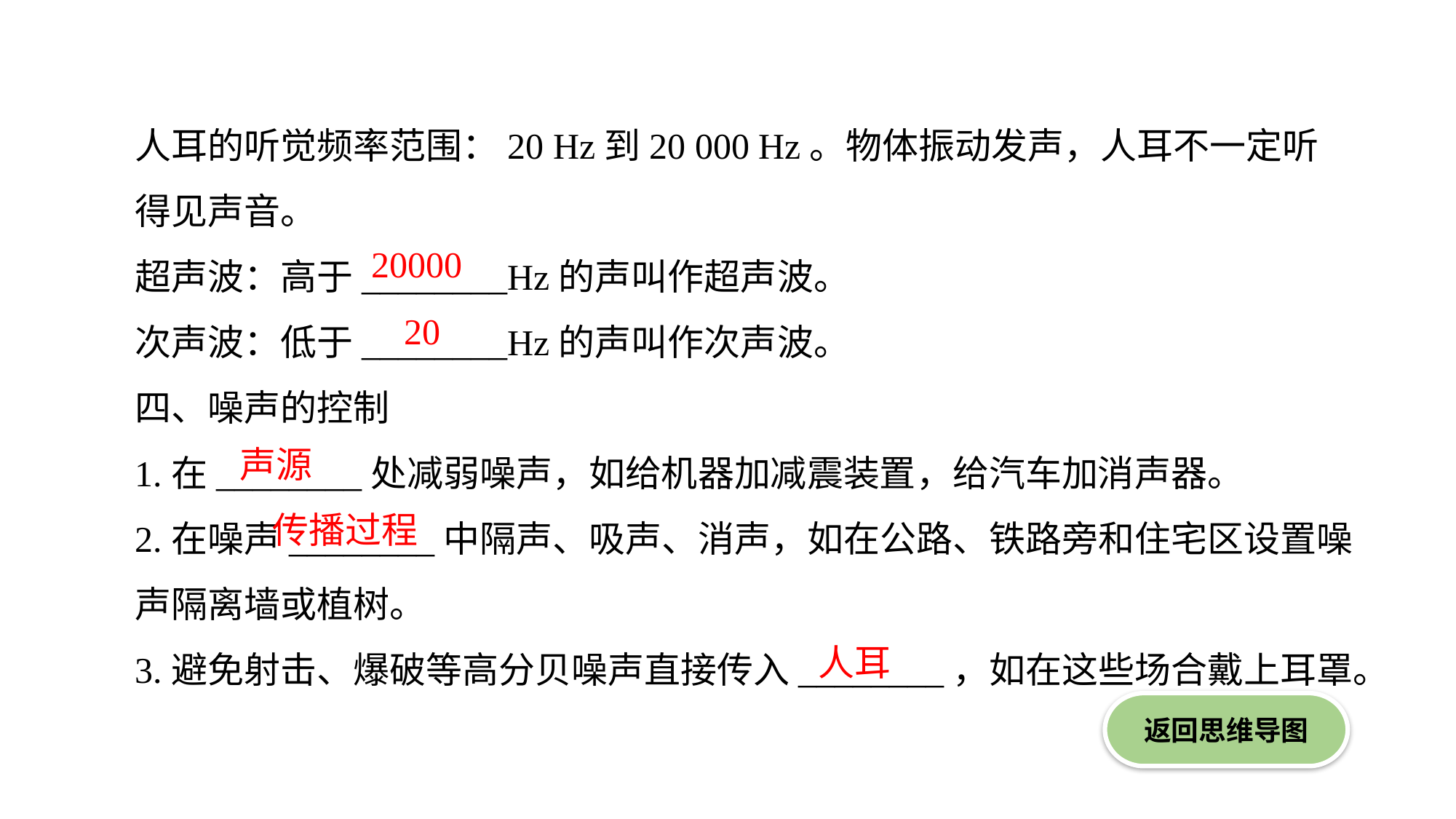

人耳的听觉频率范围：20 Hz到20 000 Hz。物体振动发声，人耳不一定听得见声音。
超声波：高于________Hz的声叫作超声波。
次声波：低于________Hz的声叫作次声波。
四、噪声的控制
1.在________处减弱噪声，如给机器加减震装置，给汽车加消声器。
2.在噪声________中隔声、吸声、消声，如在公路、铁路旁和住宅区设置噪声隔离墙或植树。
3.避免射击、爆破等高分贝噪声直接传入________，如在这些场合戴上耳罩。
20000
20
声源
传播过程
人耳
返回思维导图